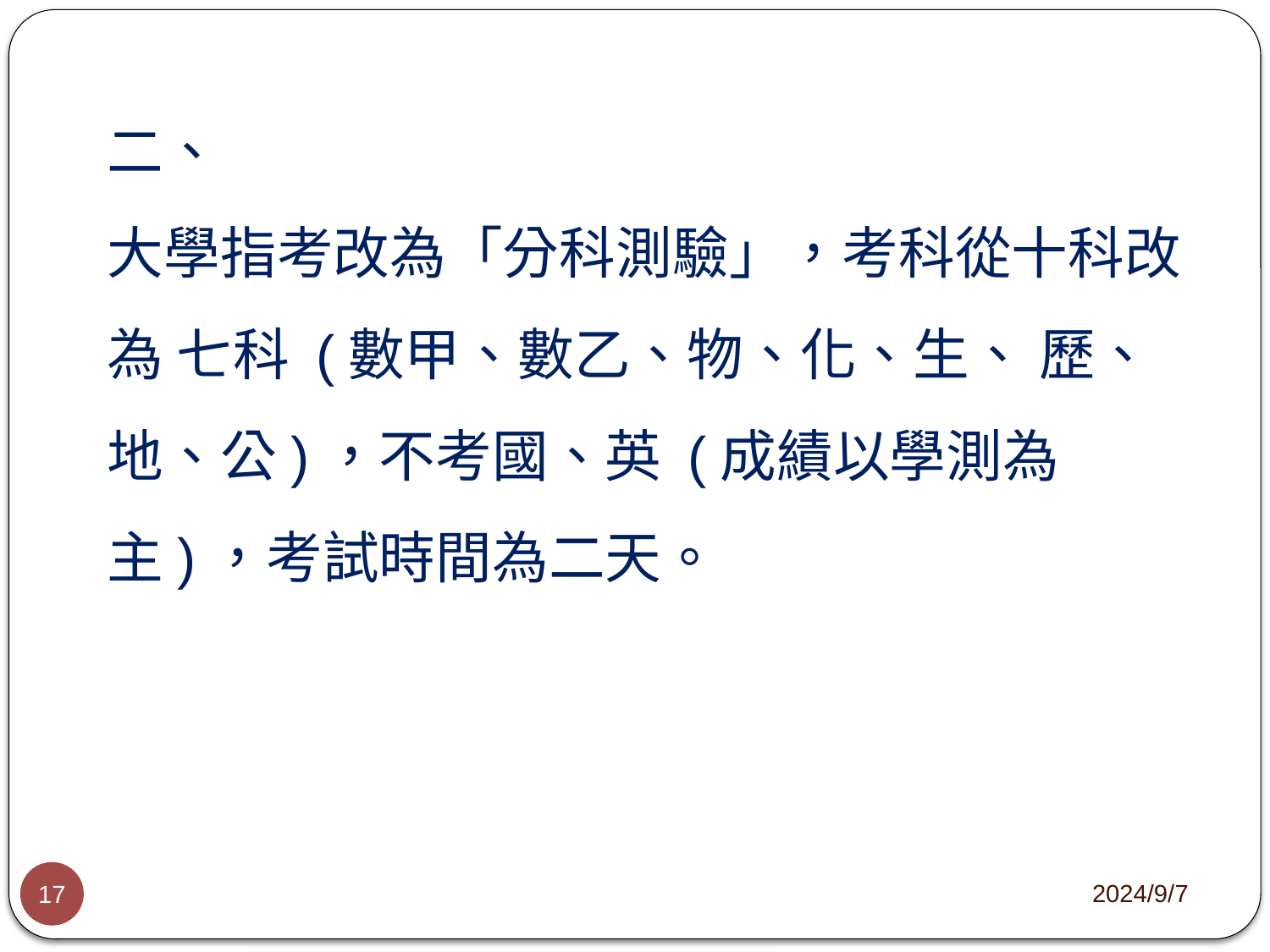

二、
大學指考改為「分科測驗」，考科從十科改為 七科 (數甲、數乙、物、化、生、 歷、地、公)，不考國、英 (成績以學測為主)，考試時間為二天。
2024/9/7
17